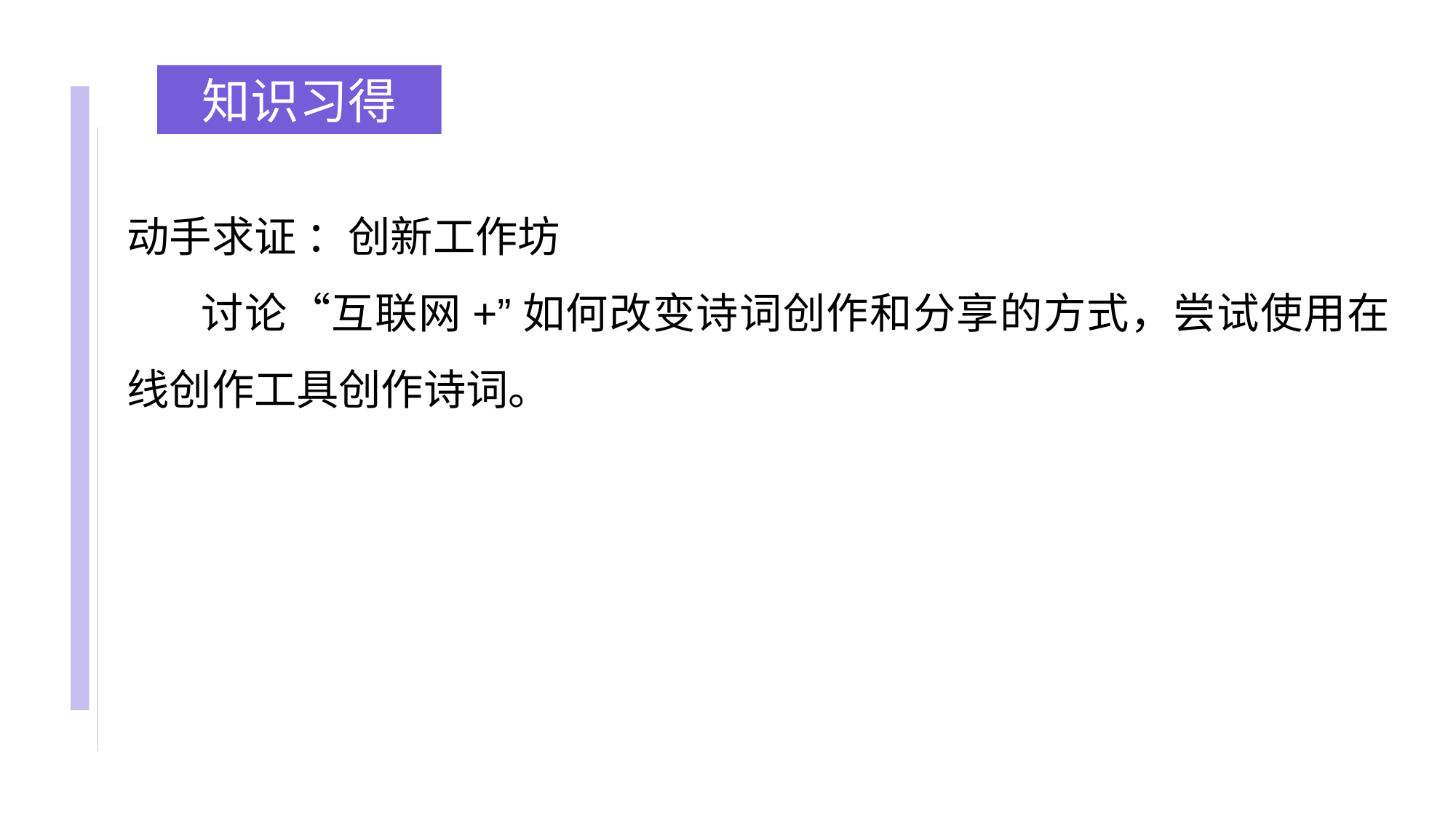

知识习得

动手求证 ：创新工作坊
      讨论“互联网+”如何改变诗词创作和分享的方式，尝试使用在线创作工具创作诗词。